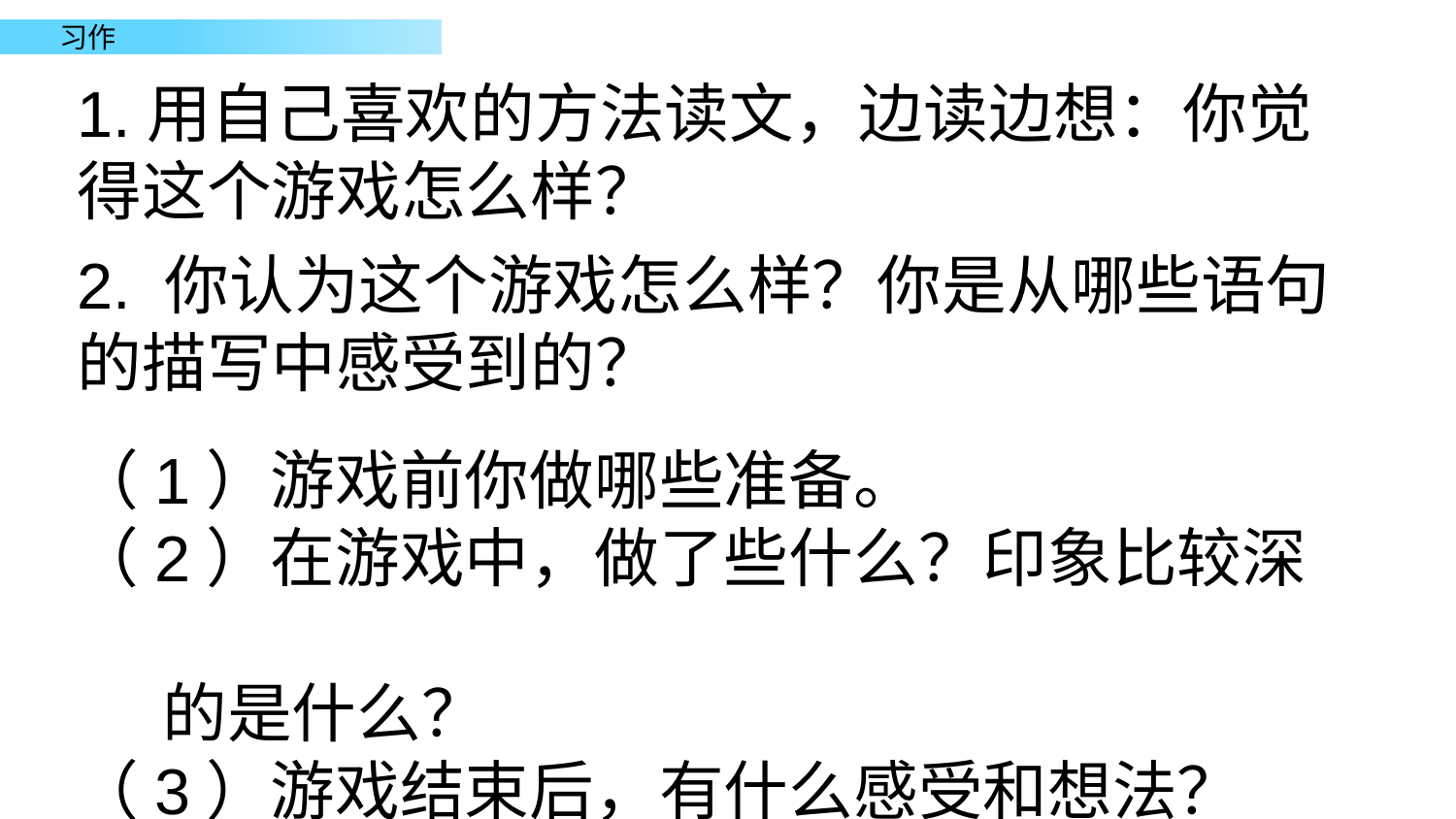

1.用自己喜欢的方法读文，边读边想：你觉得这个游戏怎么样？
2. 你认为这个游戏怎么样？你是从哪些语句的描写中感受到的？
（1）游戏前你做哪些准备。
（2）在游戏中，做了些什么？印象比较深
     的是什么？
（3）游戏结束后，有什么感受和想法？